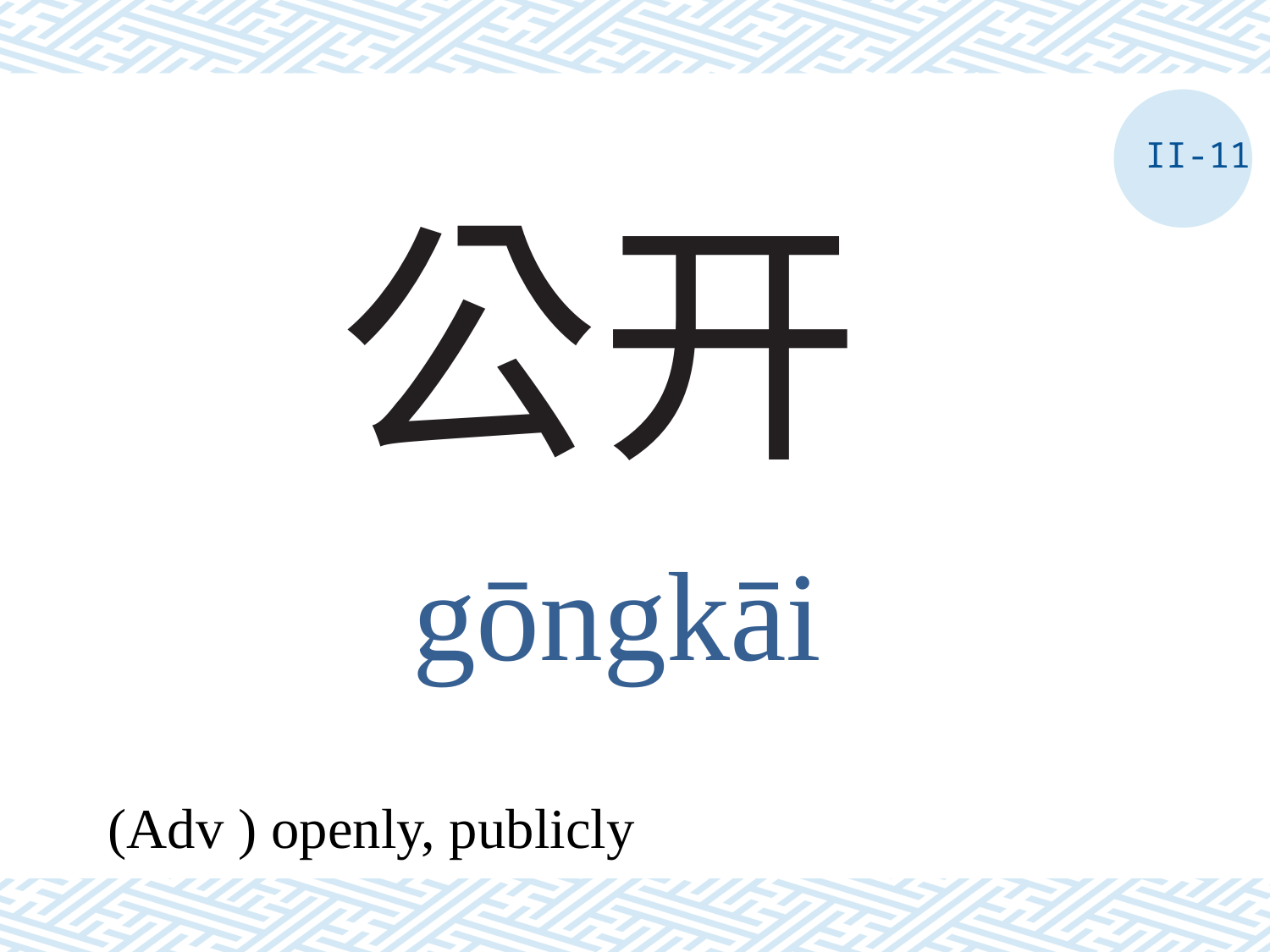

II-11

# 公开
gōngkāi
(Adv ) openly, publicly